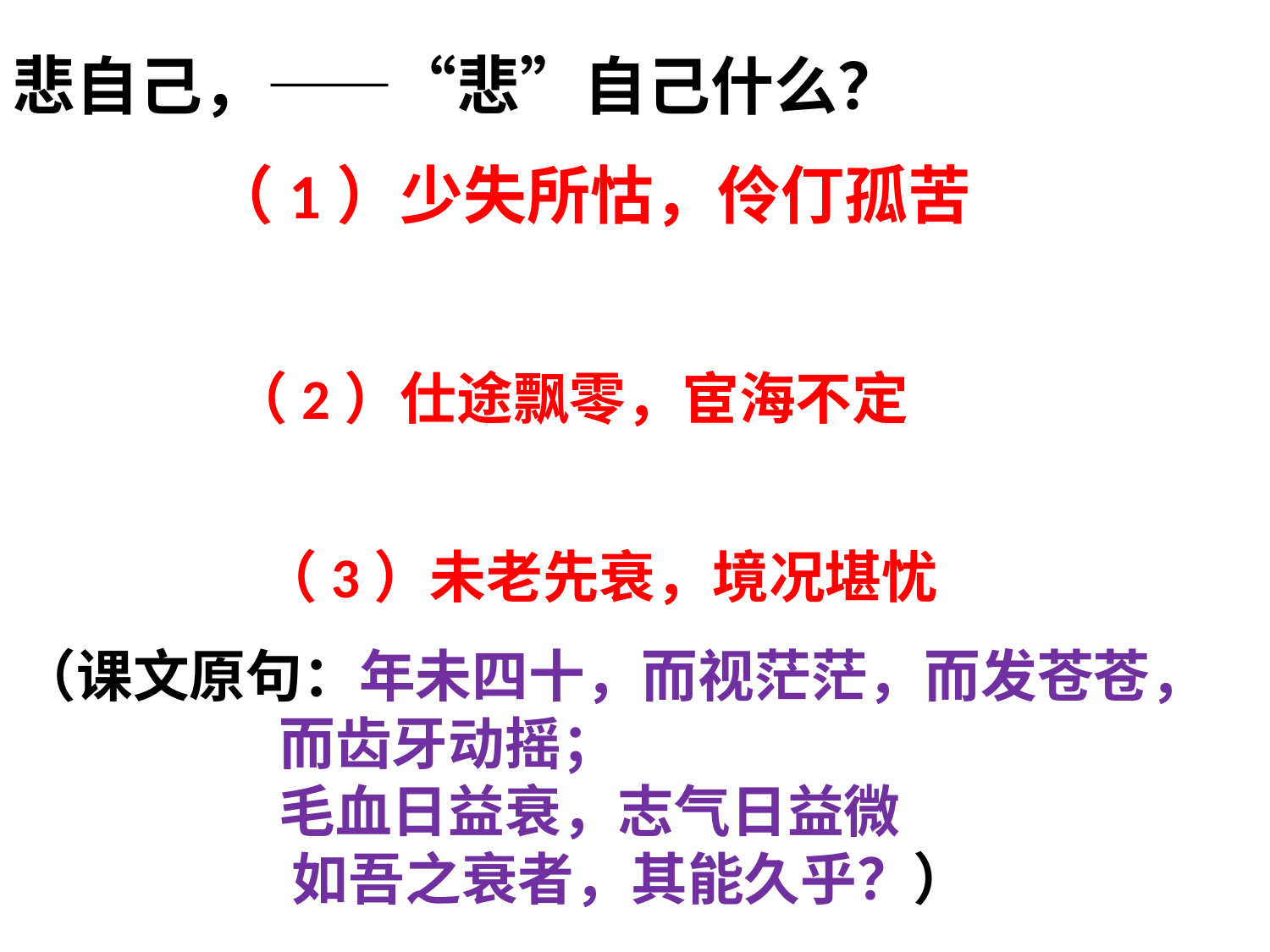

悲自己，——“悲”自己什么？
（1）少失所怙，伶仃孤苦
（2）仕途飘零，宦海不定
（3）未老先衰，境况堪忧
（课文原句：年未四十，而视茫茫，而发苍苍，
                   而齿牙动摇；
                   毛血日益衰，志气日益微
                    如吾之衰者，其能久乎？）